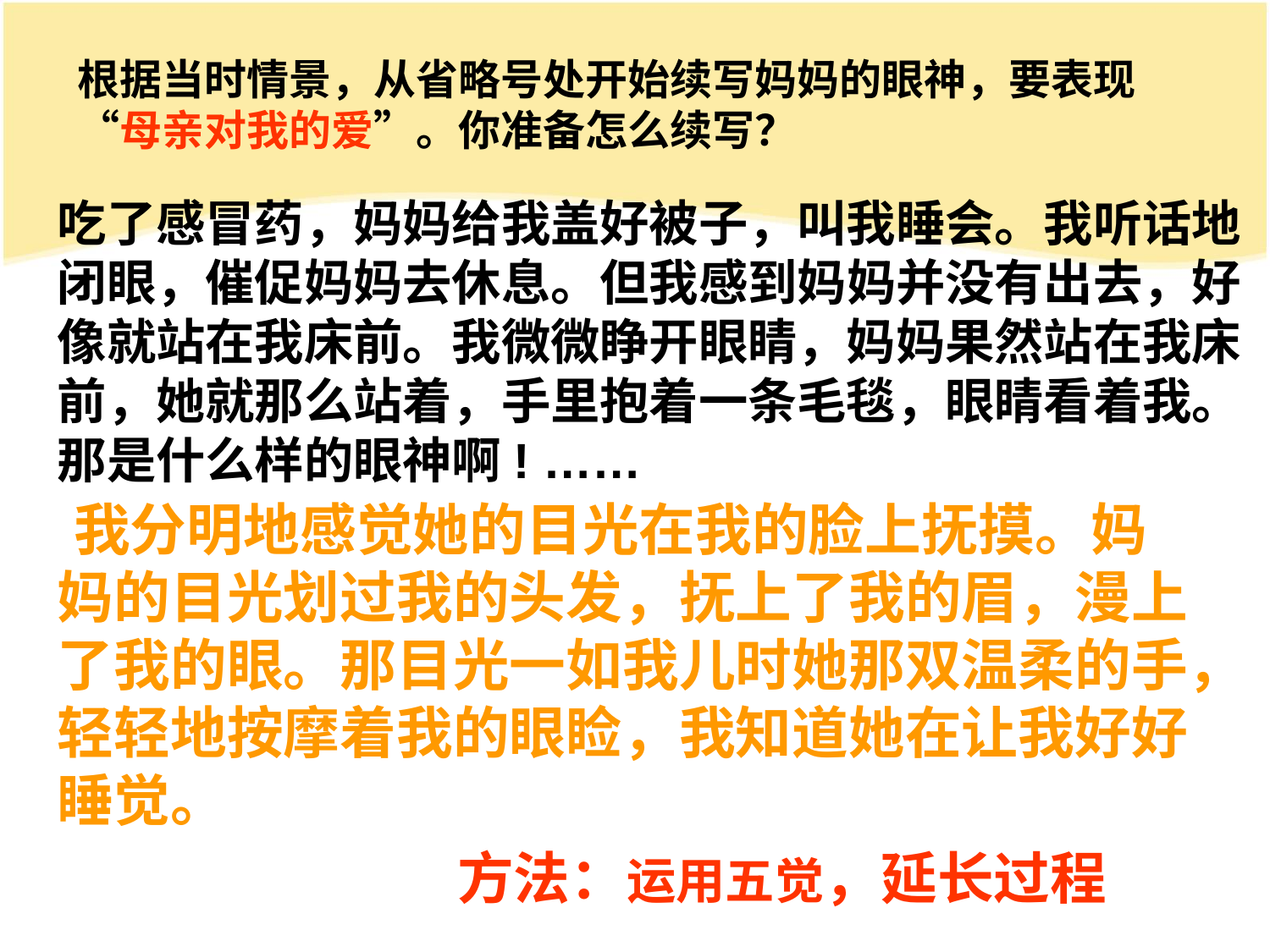

根据当时情景，从省略号处开始续写妈妈的眼神，要表现“母亲对我的爱”。你准备怎么续写？
吃了感冒药，妈妈给我盖好被子，叫我睡会。我听话地闭眼，催促妈妈去休息。但我感到妈妈并没有出去，好像就站在我床前。我微微睁开眼睛，妈妈果然站在我床前，她就那么站着，手里抱着一条毛毯，眼睛看着我。 那是什么样的眼神啊! ……
 我分明地感觉她的目光在我的脸上抚摸。妈妈的目光划过我的头发，抚上了我的眉，漫上了我的眼。那目光一如我儿时她那双温柔的手，轻轻地按摩着我的眼睑，我知道她在让我好好睡觉。
方法：运用五觉，延长过程